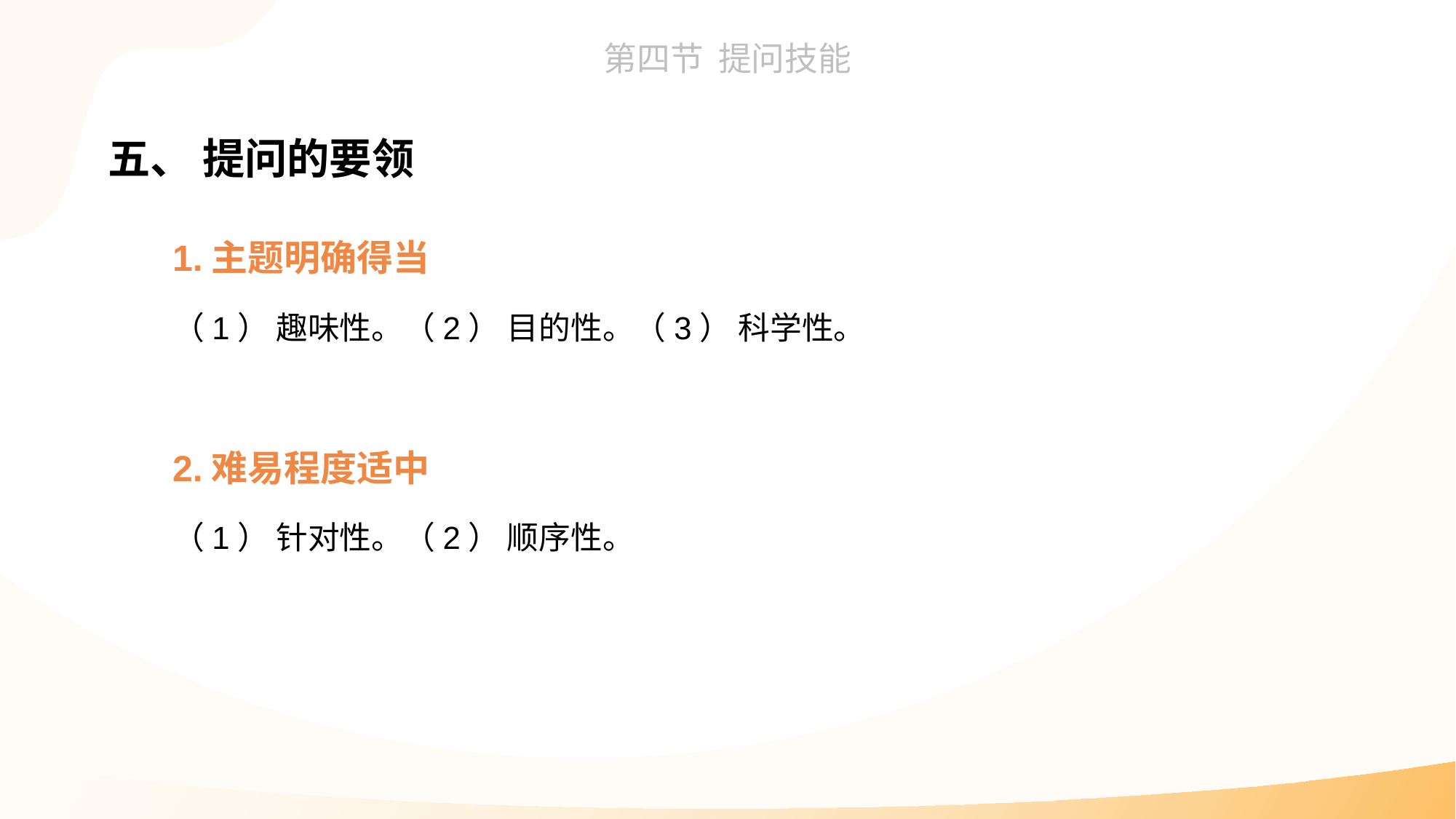

五、 提问的要领
1.主题明确得当
（1） 趣味性。（2） 目的性。（3） 科学性。

2.难易程度适中
（1） 针对性。（2） 顺序性。